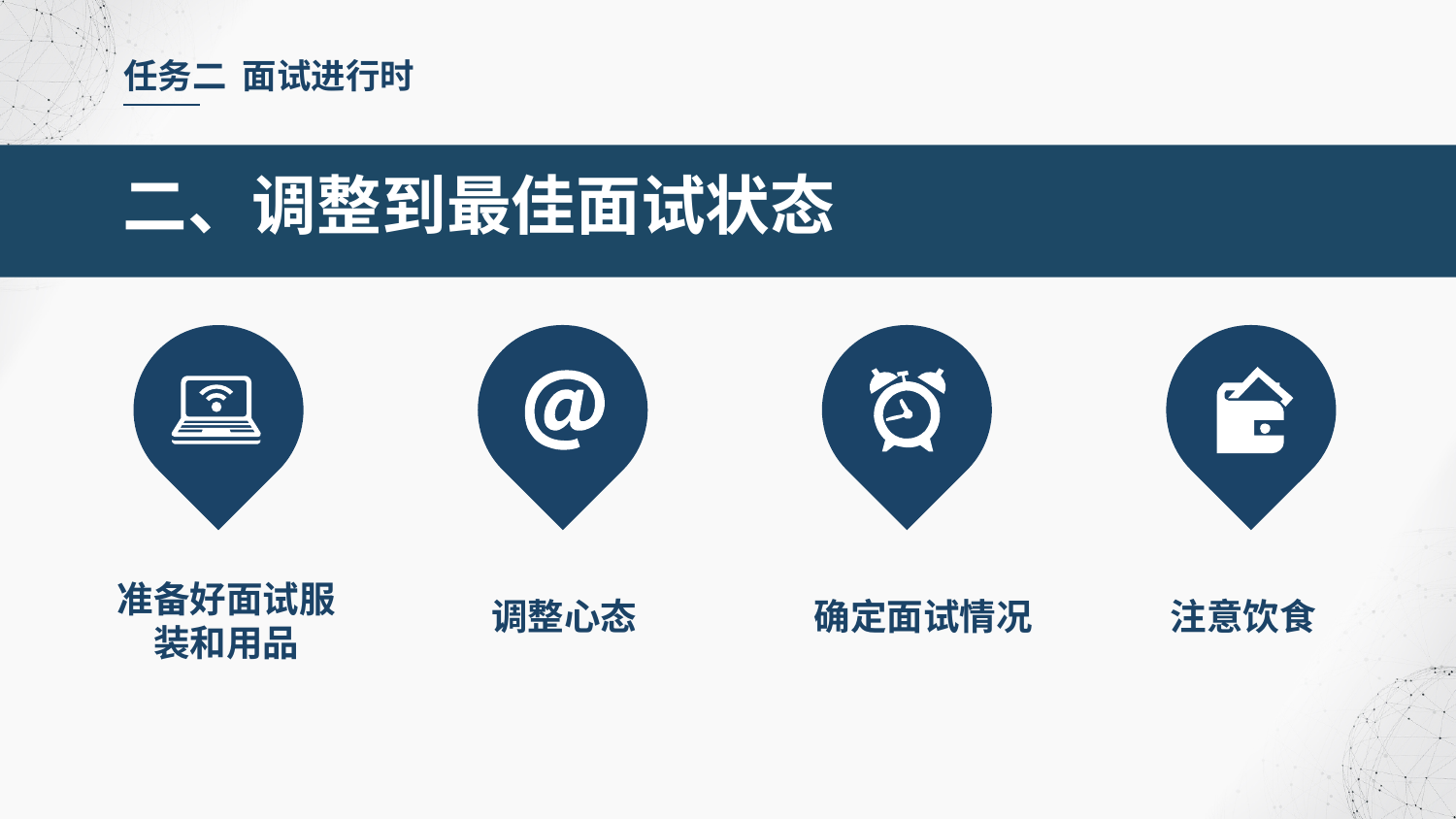

任务二  面试进行时

二、调整到最佳面试状态

准备好面试服装和用品
调整心态
确定面试情况
注意饮食